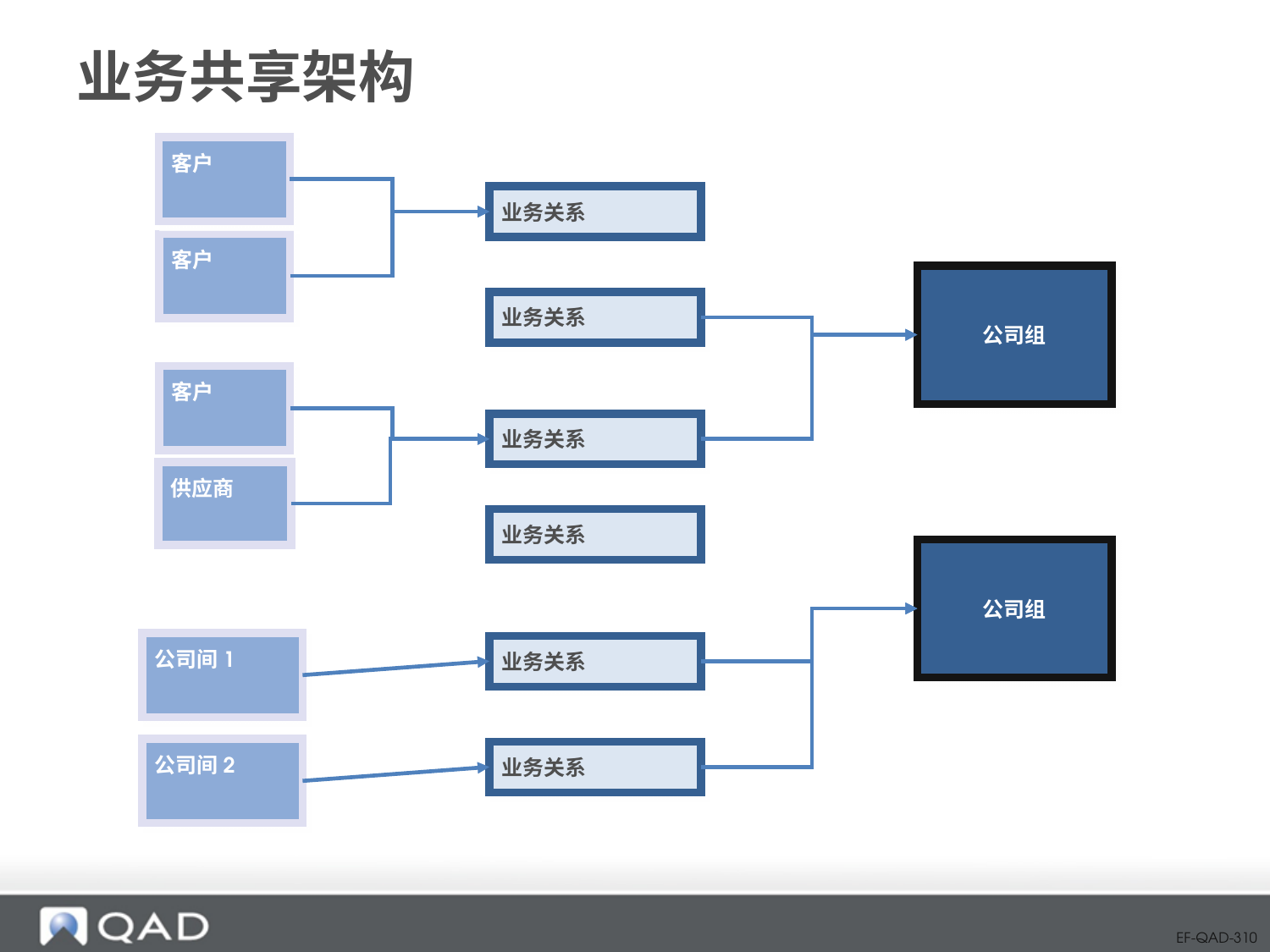

# 业务共享架构
客户
业务关系
客户

公司组
业务关系
客户
业务关系
供应商
业务关系
公司组
公司间1
业务关系
公司间2
业务关系
EF-QAD-310